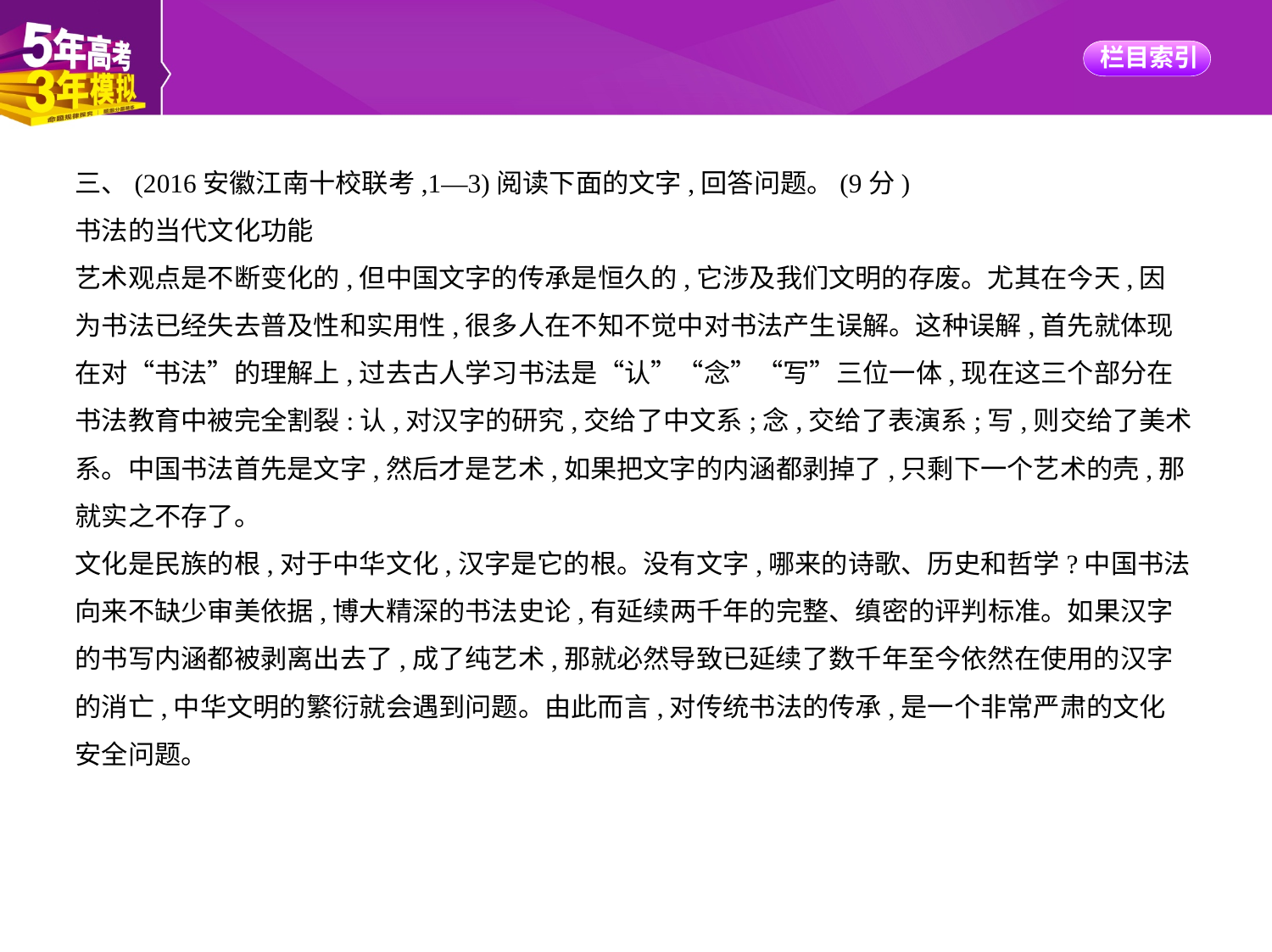

三、(2016安徽江南十校联考,1—3)阅读下面的文字,回答问题。(9分)
书法的当代文化功能
艺术观点是不断变化的,但中国文字的传承是恒久的,它涉及我们文明的存废。尤其在今天,因
为书法已经失去普及性和实用性,很多人在不知不觉中对书法产生误解。这种误解,首先就体现
在对“书法”的理解上,过去古人学习书法是“认”“念”“写”三位一体,现在这三个部分在
书法教育中被完全割裂:认,对汉字的研究,交给了中文系;念,交给了表演系;写,则交给了美术
系。中国书法首先是文字,然后才是艺术,如果把文字的内涵都剥掉了,只剩下一个艺术的壳,那
就实之不存了。
文化是民族的根,对于中华文化,汉字是它的根。没有文字,哪来的诗歌、历史和哲学?中国书法
向来不缺少审美依据,博大精深的书法史论,有延续两千年的完整、缜密的评判标准。如果汉字
的书写内涵都被剥离出去了,成了纯艺术,那就必然导致已延续了数千年至今依然在使用的汉字
的消亡,中华文明的繁衍就会遇到问题。由此而言,对传统书法的传承,是一个非常严肃的文化
安全问题。